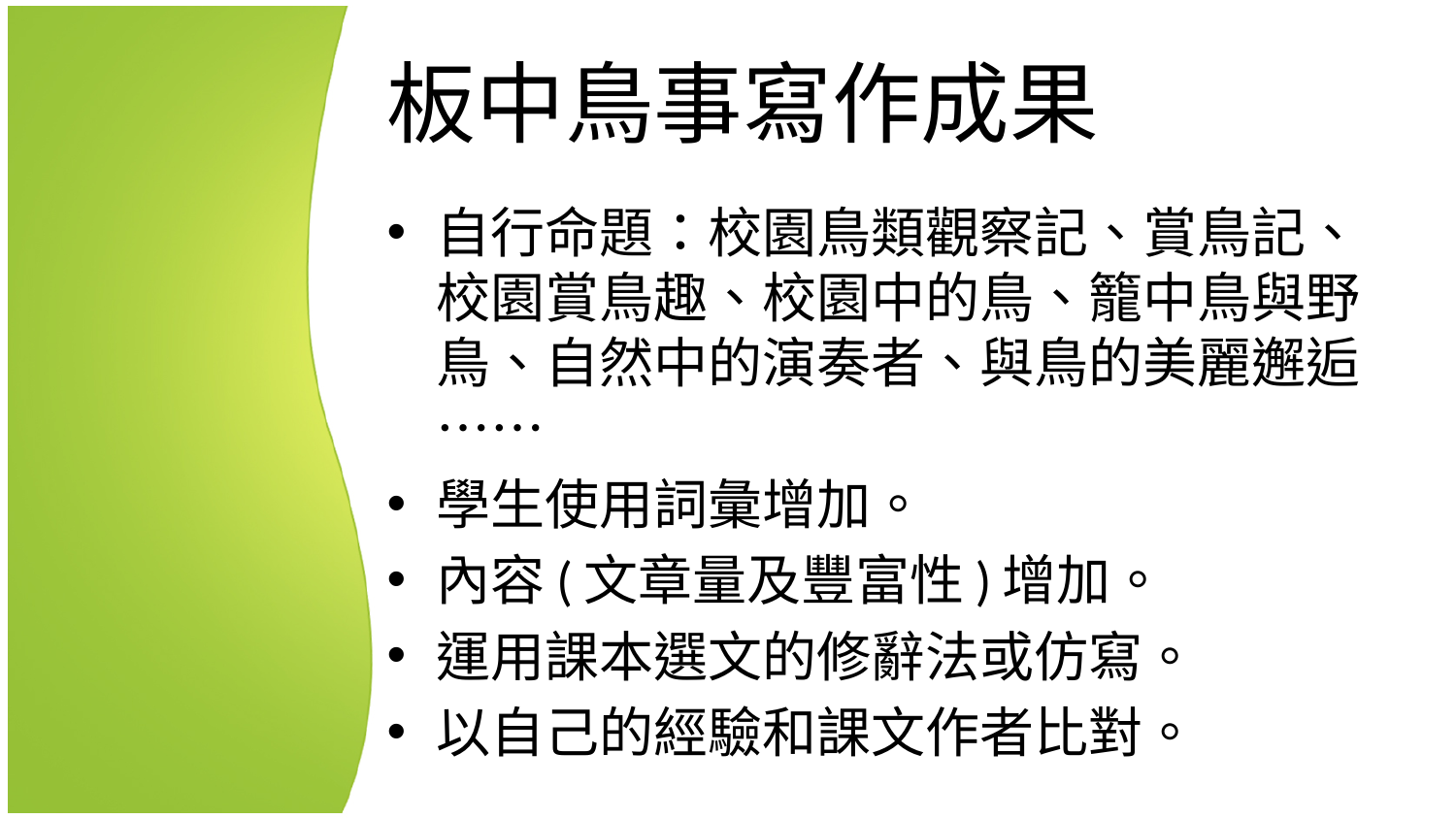

# 板中鳥事寫作成果
自行命題：校園鳥類觀察記、賞鳥記、校園賞鳥趣、校園中的鳥、籠中鳥與野鳥、自然中的演奏者、與鳥的美麗邂逅……
學生使用詞彙增加。
內容(文章量及豐富性)增加。
運用課本選文的修辭法或仿寫。
以自己的經驗和課文作者比對。